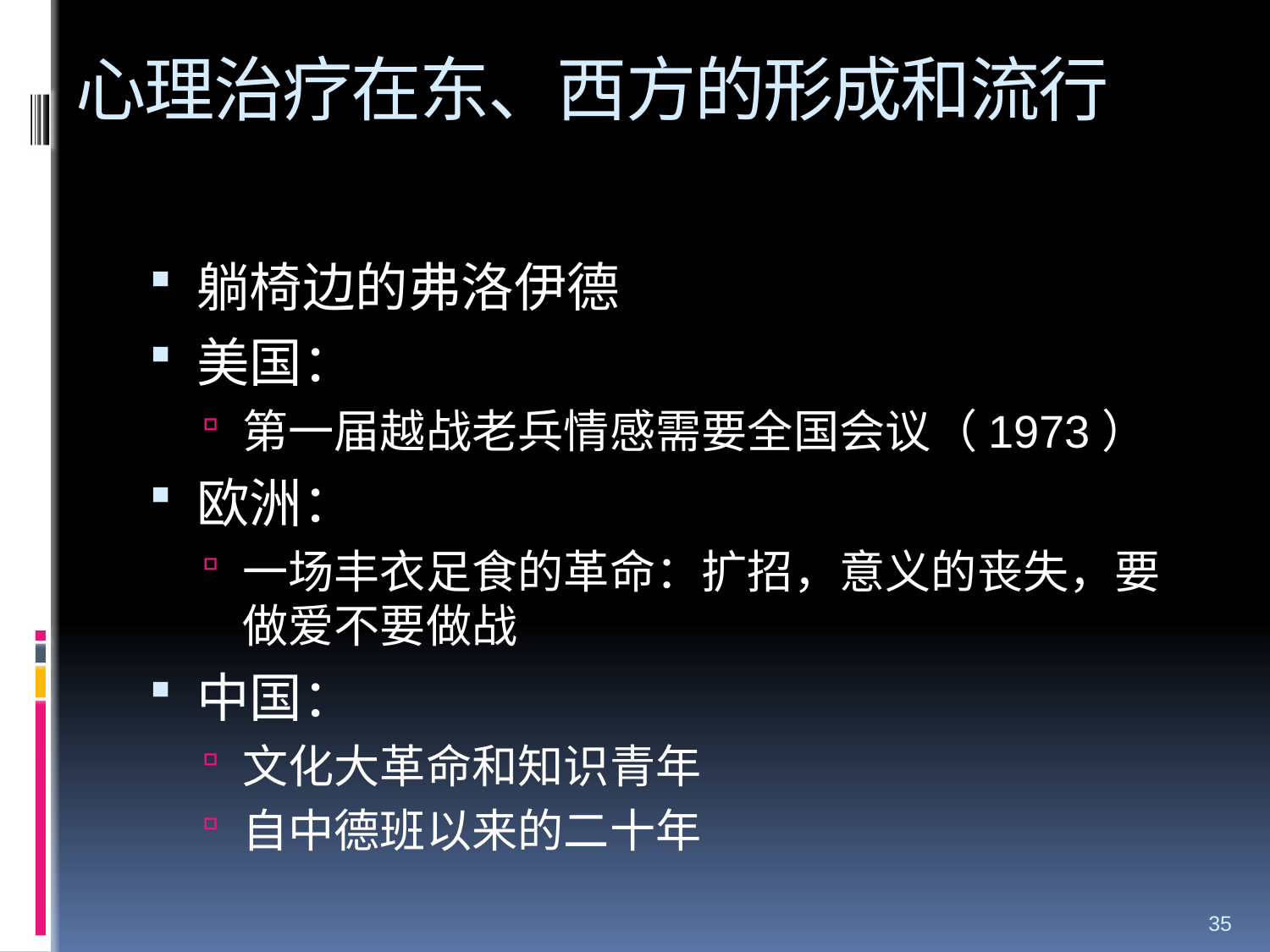

# 心理治疗在东、西方的形成和流行
躺椅边的弗洛伊德
美国：
第一届越战老兵情感需要全国会议（1973）
欧洲：
一场丰衣足食的革命：扩招，意义的丧失，要做爱不要做战
中国：
文化大革命和知识青年
自中德班以来的二十年
35